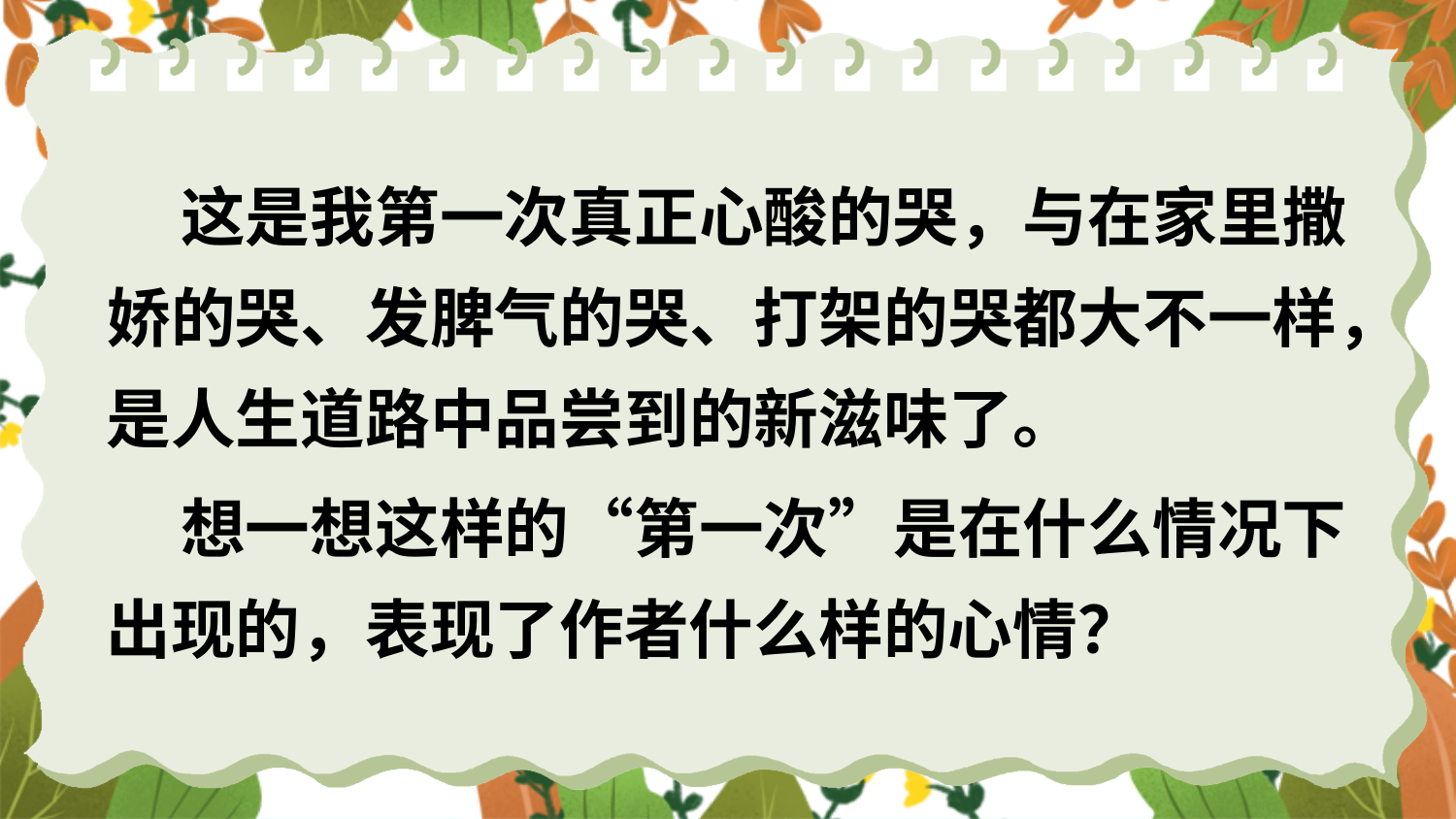

这是我第一次真正心酸的哭，与在家里撒娇的哭、发脾气的哭、打架的哭都大不一样，是人生道路中品尝到的新滋味了。
    想一想这样的“第一次”是在什么情况下出现的，表现了作者什么样的心情？